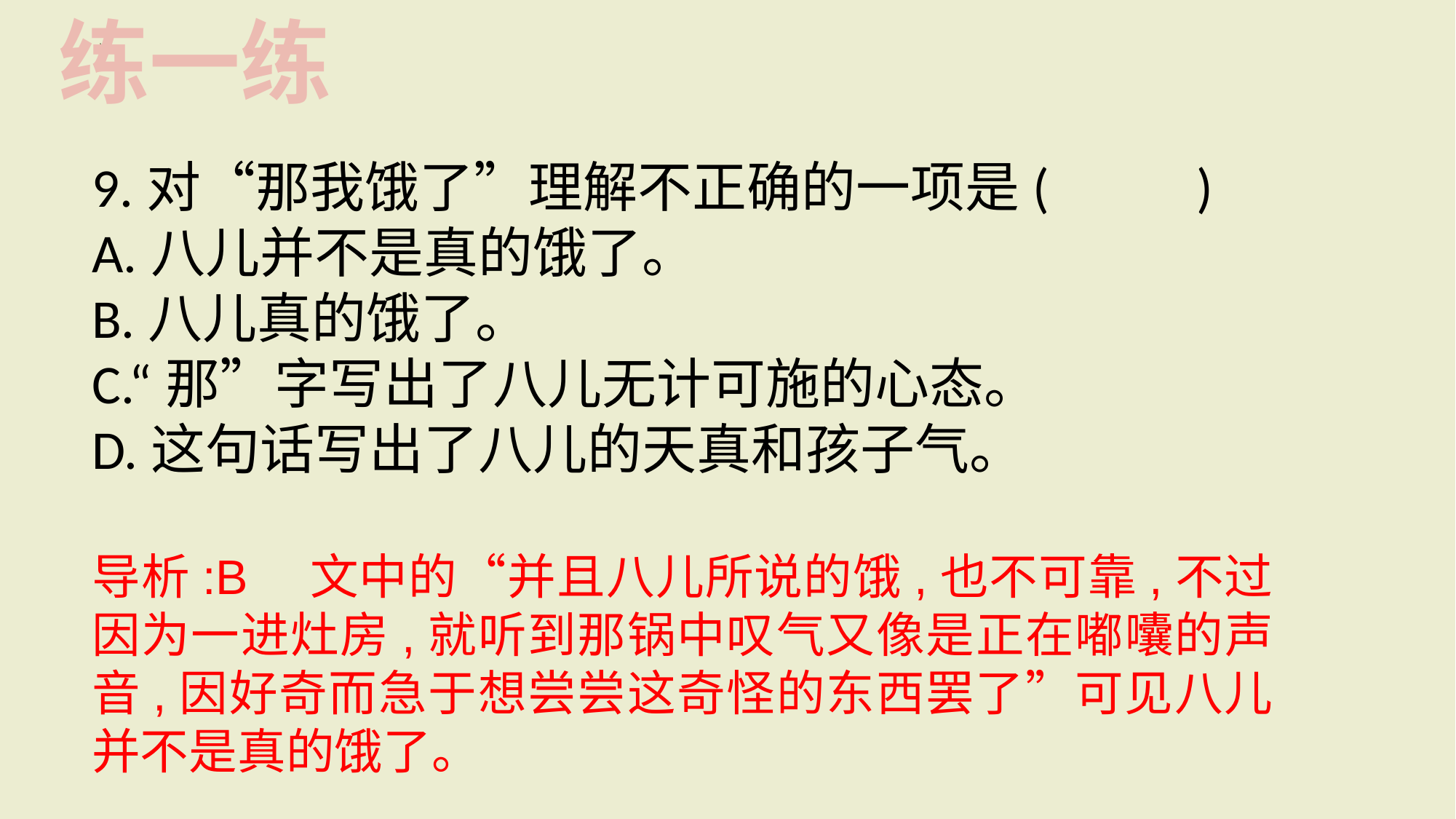

练一练
9.对“那我饿了”理解不正确的一项是(　 　)
A.八儿并不是真的饿了。
B.八儿真的饿了。
C.“那”字写出了八儿无计可施的心态。
D.这句话写出了八儿的天真和孩子气。
导析:B　文中的“并且八儿所说的饿,也不可靠,不过因为一进灶房,就听到那锅中叹气又像是正在嘟囔的声音,因好奇而急于想尝尝这奇怪的东西罢了”可见八儿并不是真的饿了。